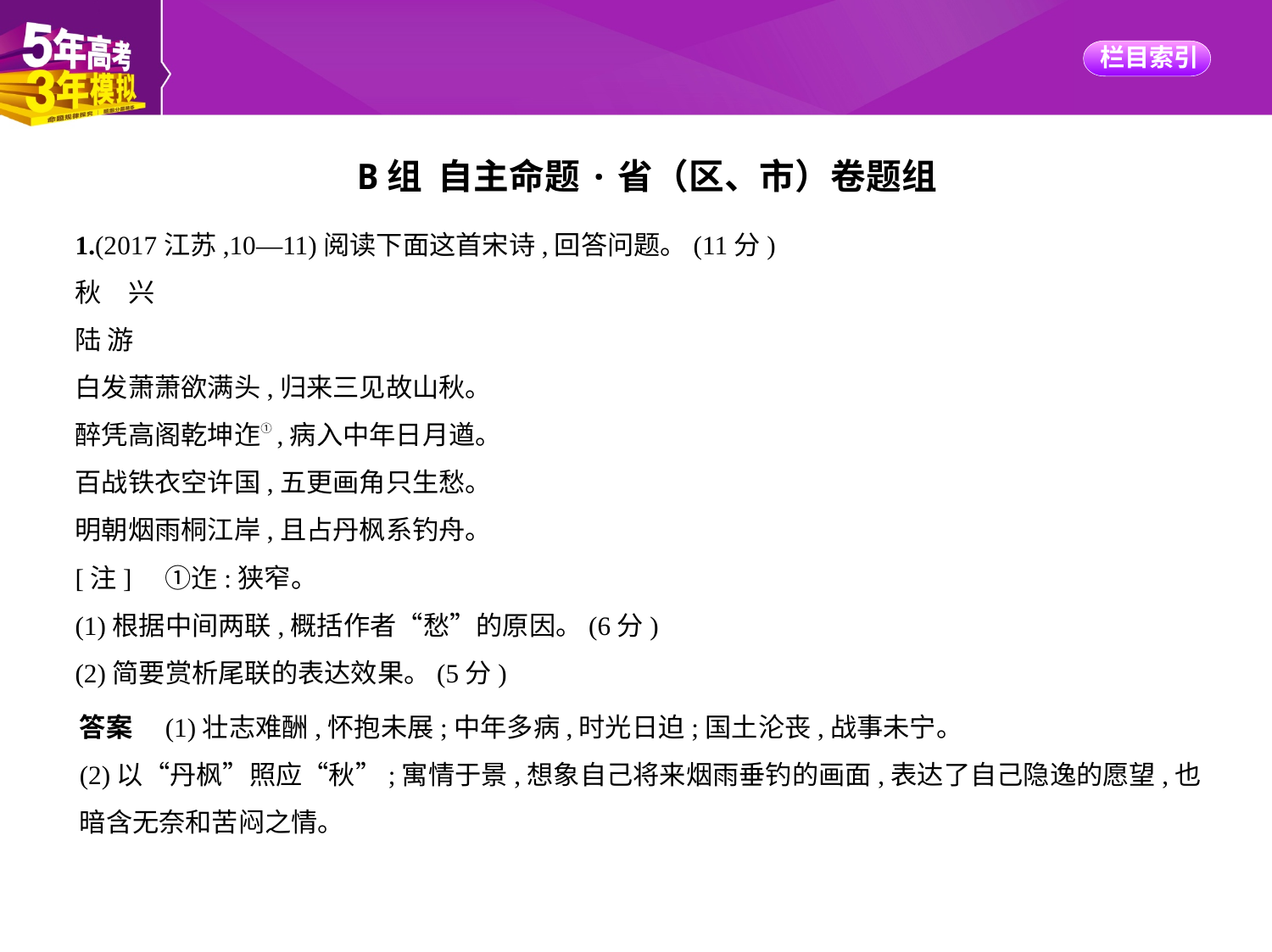

B组  自主命题·省（区、市）卷题组
1.(2017江苏,10—11)阅读下面这首宋诗,回答问题。(11分)
秋　兴
陆 游
白发萧萧欲满头,归来三见故山秋。
醉凭高阁乾坤迮①,病入中年日月遒。
百战铁衣空许国,五更画角只生愁。
明朝烟雨桐江岸,且占丹枫系钓舟。
[注]　①迮:狭窄。
(1)根据中间两联,概括作者“愁”的原因。(6分)
(2)简要赏析尾联的表达效果。(5分)
答案　(1)壮志难酬,怀抱未展;中年多病,时光日迫;国土沦丧,战事未宁。
(2)以“丹枫”照应“秋”;寓情于景,想象自己将来烟雨垂钓的画面,表达了自己隐逸的愿望,也
暗含无奈和苦闷之情。